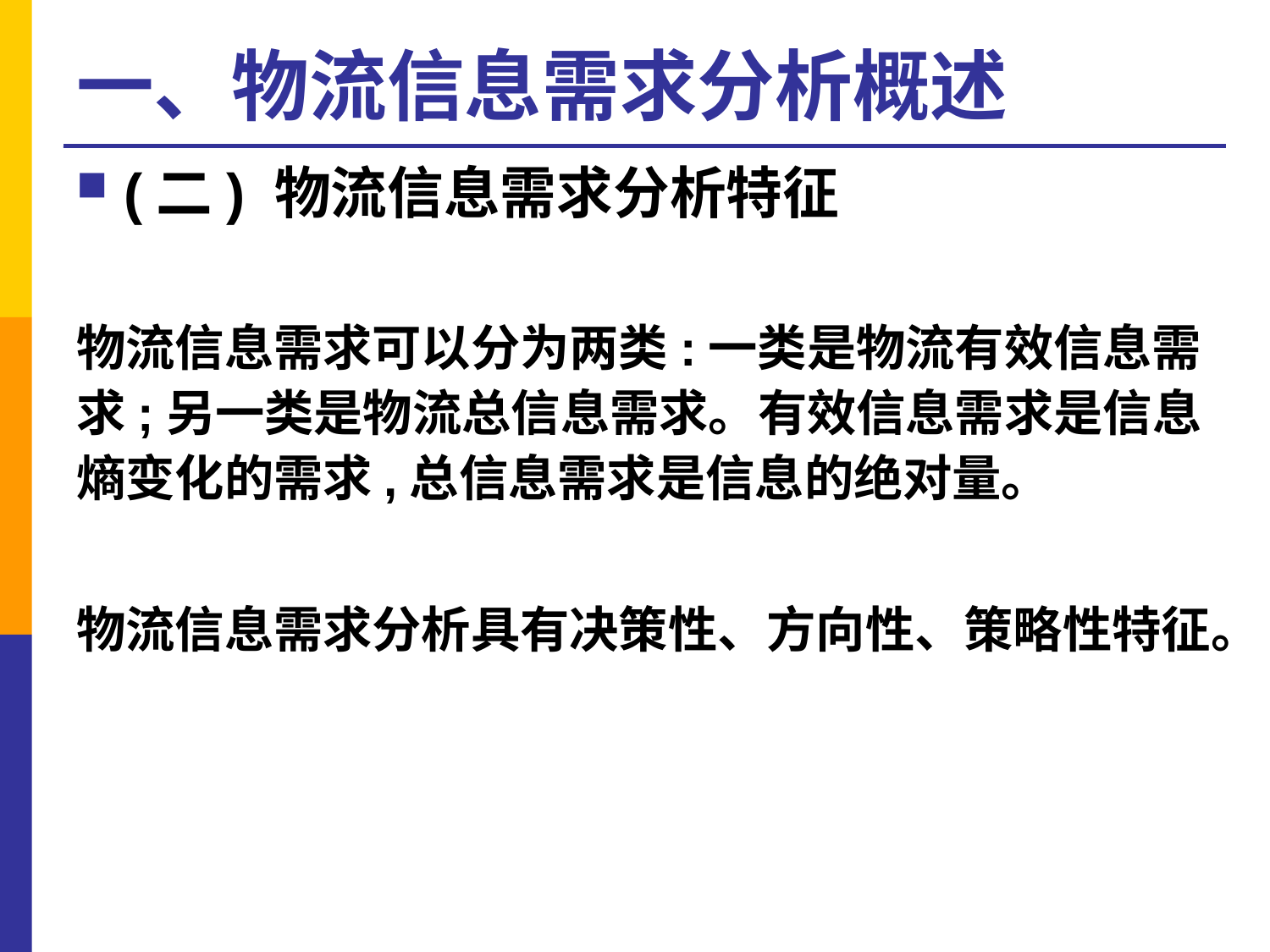

# 一、物流信息需求分析概述
(二) 物流信息需求分析特征

物流信息需求可以分为两类:一类是物流有效信息需求;另一类是物流总信息需求。有效信息需求是信息熵变化的需求,总信息需求是信息的绝对量。

物流信息需求分析具有决策性、方向性、策略性特征。